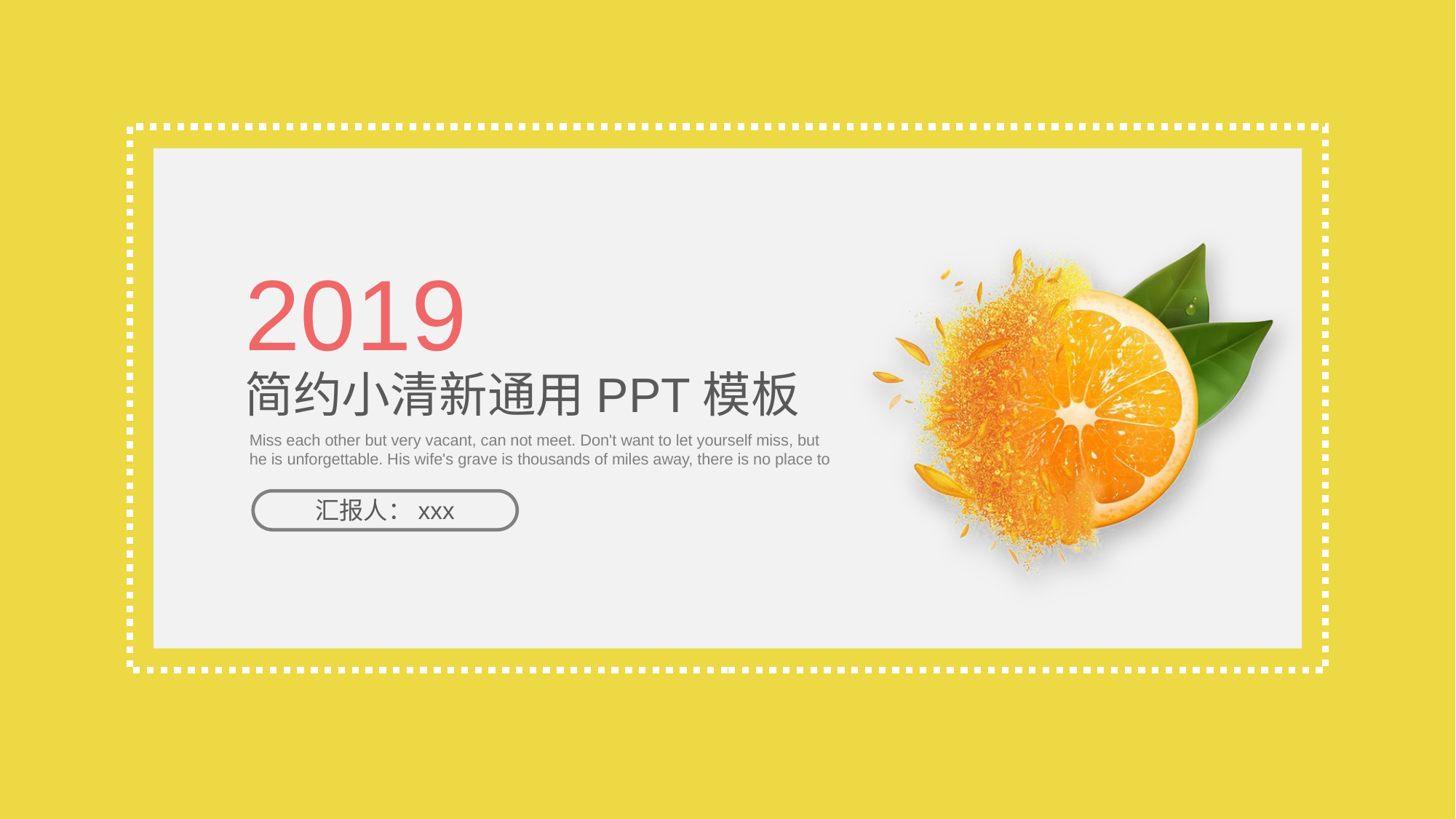

2019
简约小清新通用PPT模板
Miss each other but very vacant, can not meet. Don't want to let yourself miss, but he is unforgettable. His wife's grave is thousands of miles away, there is no place to
汇报人：xxx